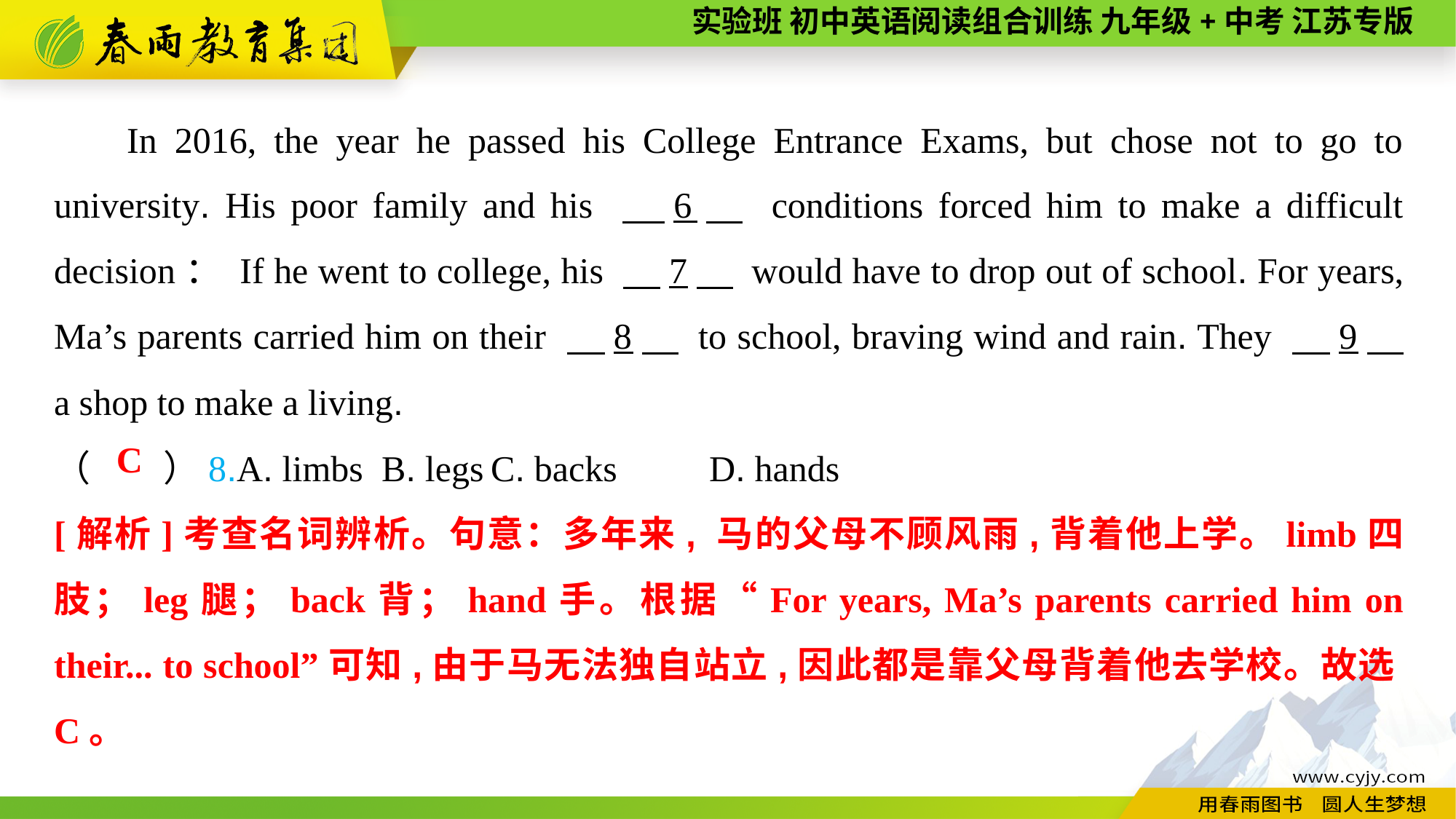

In 2016, the year he passed his College Entrance Exams, but chose not to go to university. His poor family and his 　6　 conditions forced him to make a difficult decision： If he went to college, his 　7　 would have to drop out of school. For years, Ma’s parents carried him on their 　8　 to school, braving wind and rain. They 　9　 a shop to make a living.
（　　）8.A. limbs	B. legs	C. backs	D. hands
C
[解析]考查名词辨析。句意：多年来, 马的父母不顾风雨,背着他上学。limb四肢；leg腿；back背；hand手。根据“For years, Ma’s parents carried him on their... to school”可知,由于马无法独自站立,因此都是靠父母背着他去学校。故选C。